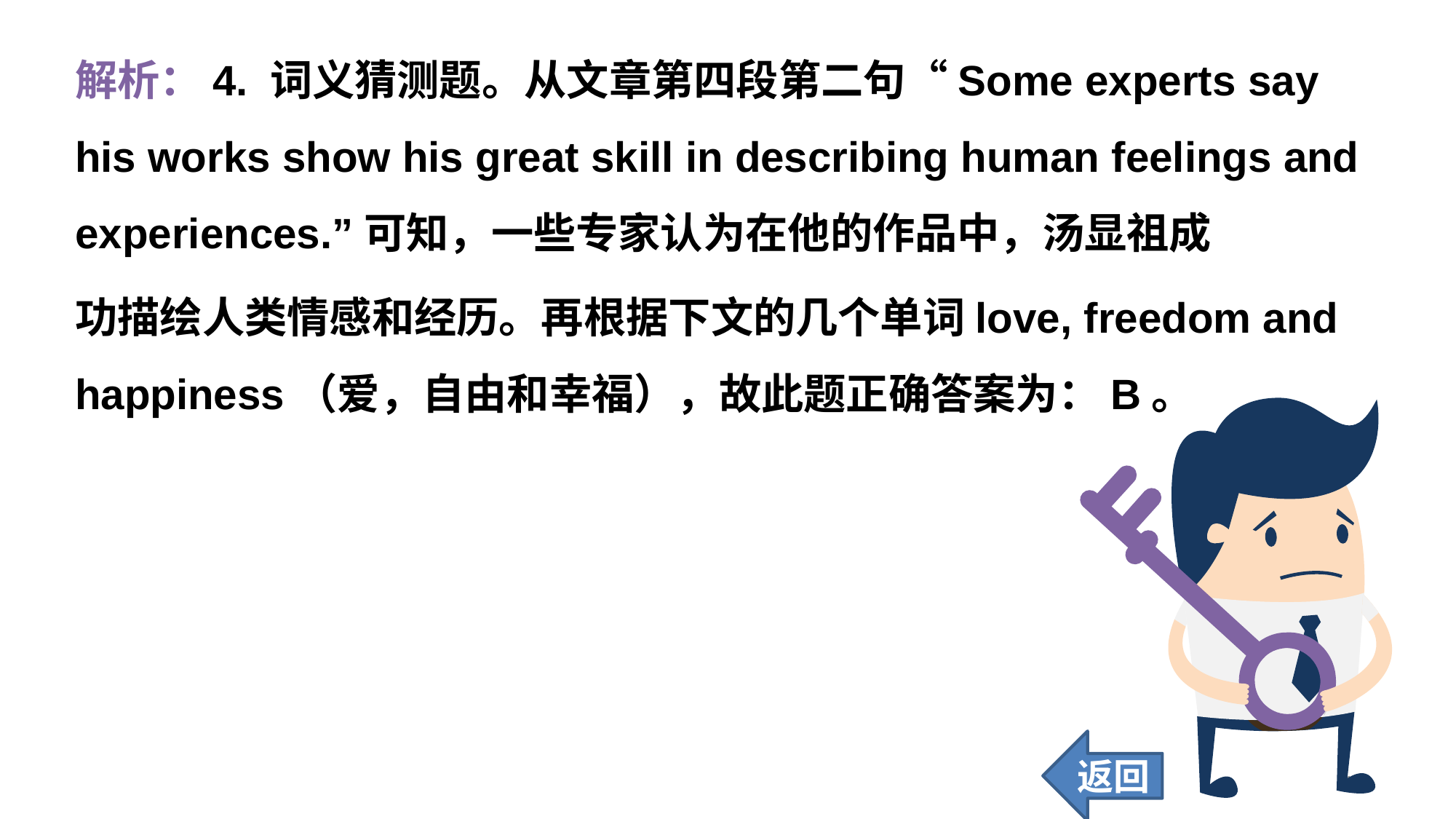

解析：4. 词义猜测题。从文章第四段第二句“Some experts say his works show his great skill in describing human feelings and experiences.”可知，一些专家认为在他的作品中，汤显祖成
功描绘人类情感和经历。再根据下文的几个单词love, freedom and happiness（爱，自由和幸福），故此题正确答案为：B。

返回
144